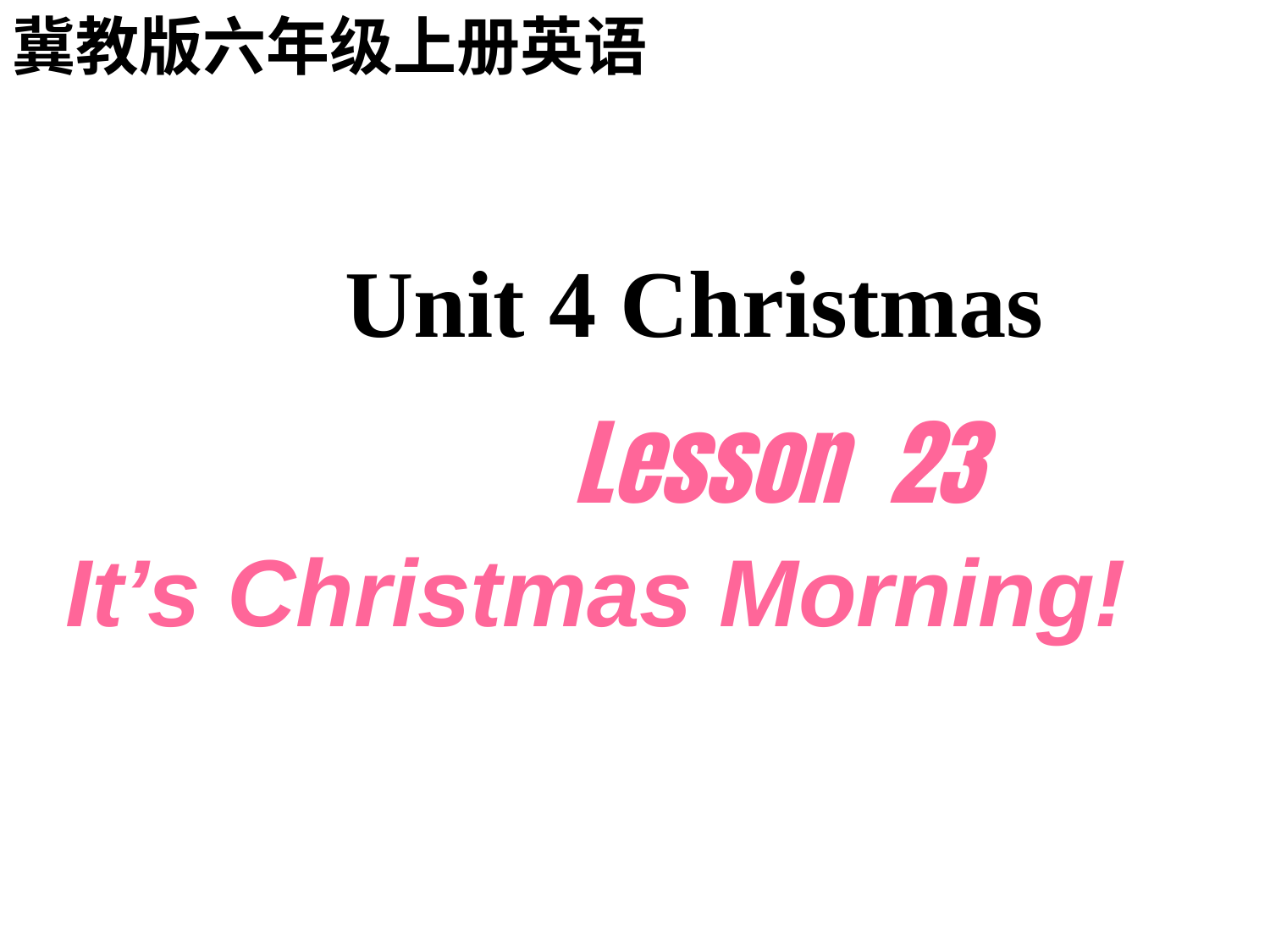

冀教版六年级上册英语
  Unit 4 Christmas
                 Lesson  23
  It’s Christmas Morning!